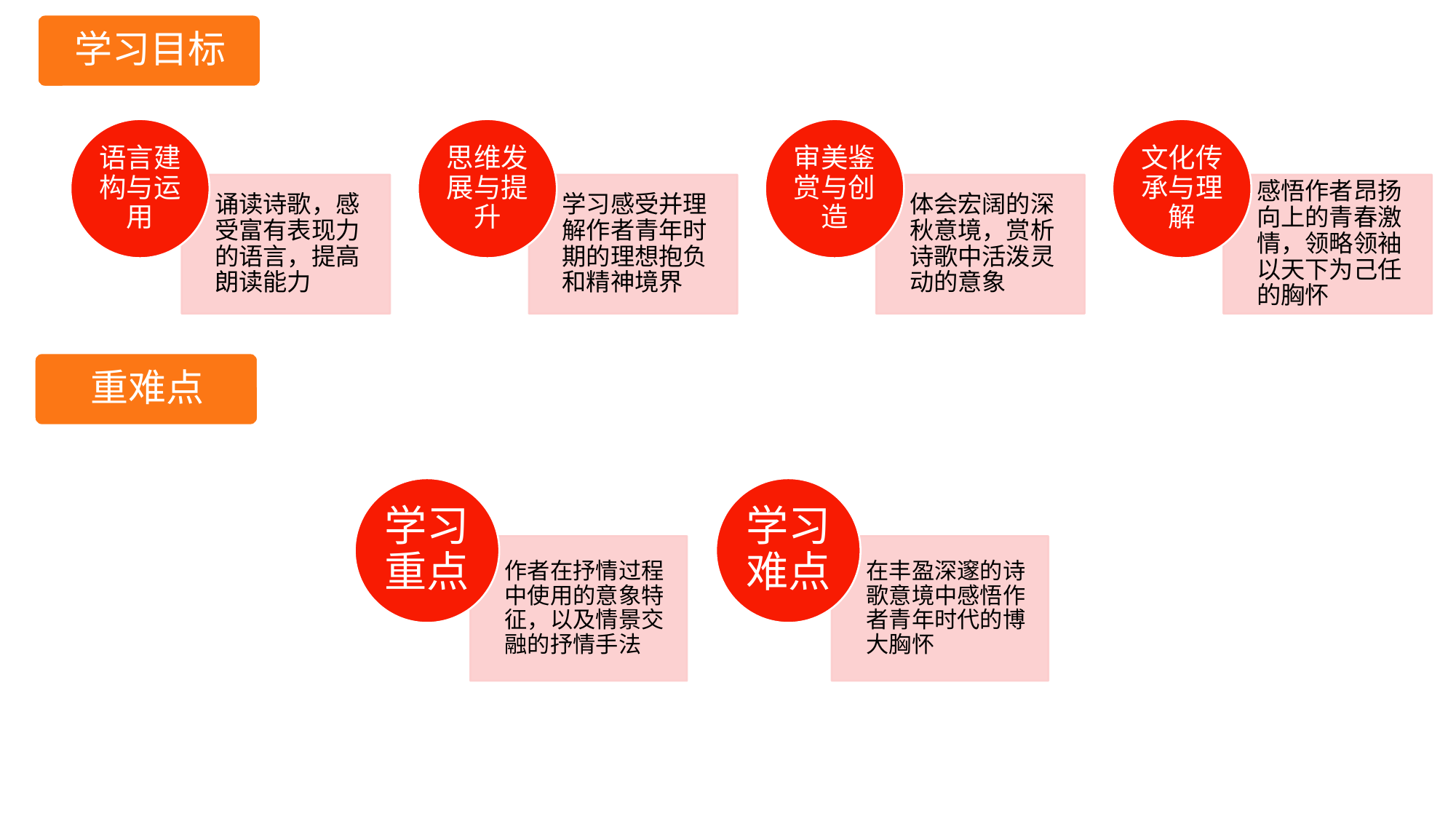

学习目标
诵读诗歌，感受富有表现力的语言，提高朗读能力
语言建构与运用
学习感受并理解作者青年时期的理想抱负和精神境界
思维发展与提升
体会宏阔的深秋意境，赏析诗歌中活泼灵动的意象
审美鉴赏与创造
感悟作者昂扬向上的青春激情，领略领袖以天下为己任的胸怀
文化传承与理解
重难点
作者在抒情过程中使用的意象特征，以及情景交融的抒情手法
学习重点
在丰盈深邃的诗歌意境中感悟作者青年时代的博大胸怀
学习难点